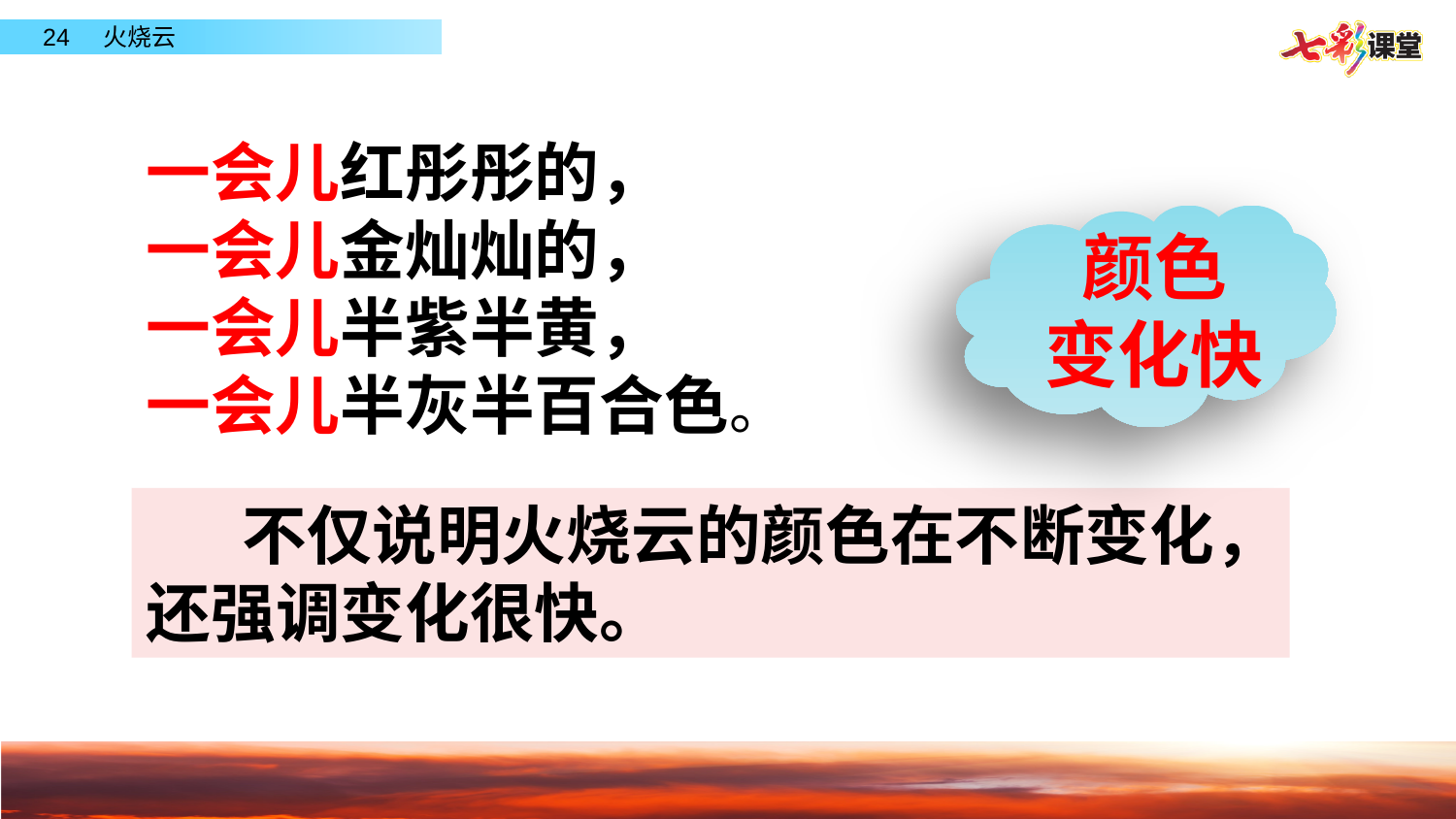

一会儿红彤彤的，
一会儿金灿灿的，
一会儿半紫半黄，
一会儿半灰半百合色。

颜色
变化快
   不仅说明火烧云的颜色在不断变化，还强调变化很快。